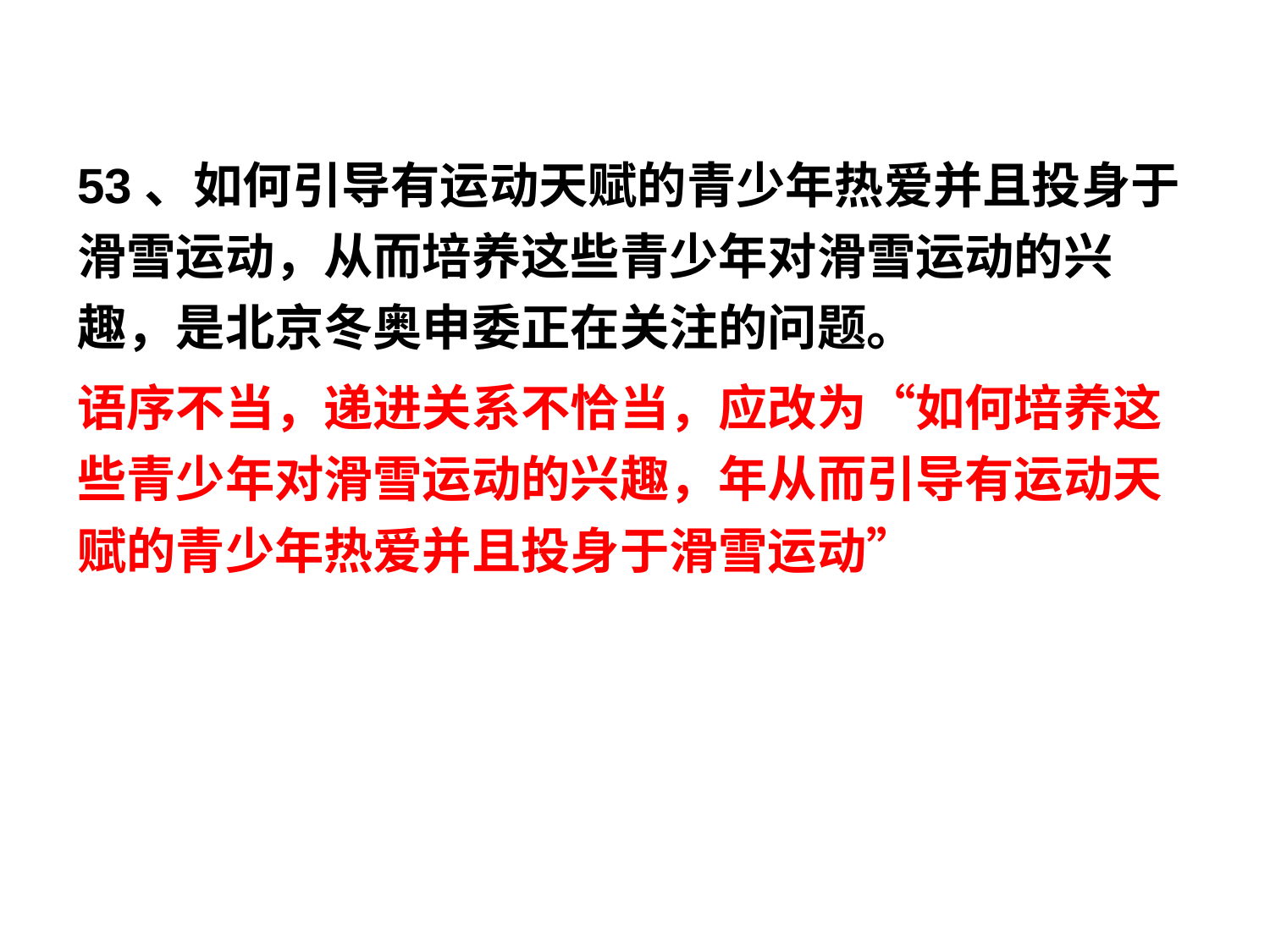

53、如何引导有运动天赋的青少年热爱并且投身于滑雪运动，从而培养这些青少年对滑雪运动的兴趣，是北京冬奥申委正在关注的问题。
语序不当，递进关系不恰当，应改为“如何培养这些青少年对滑雪运动的兴趣，年从而引导有运动天赋的青少年热爱并且投身于滑雪运动”